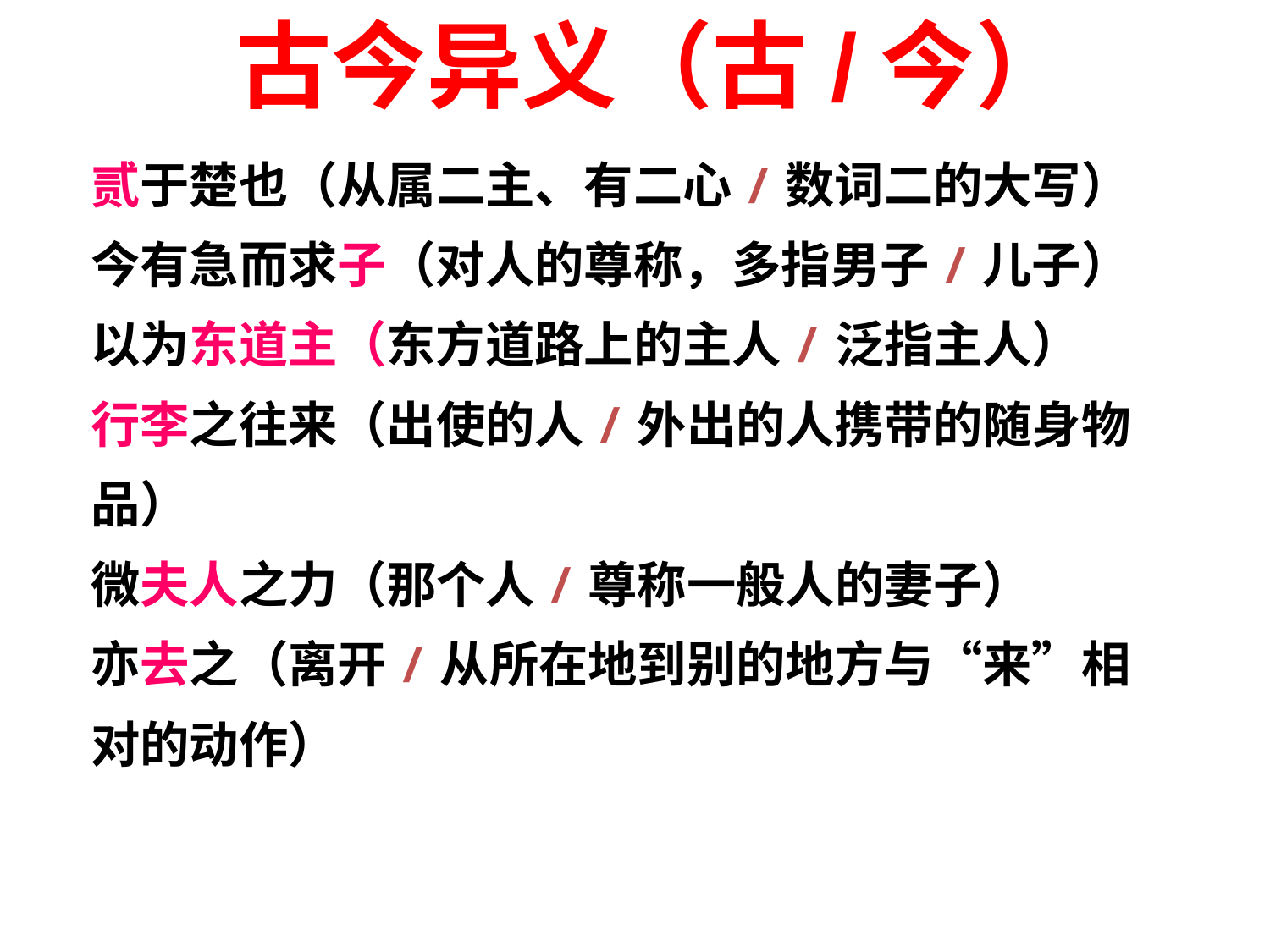

古今异义（古/今）
贰于楚也（从属二主、有二心/数词二的大写）
今有急而求子（对人的尊称，多指男子/儿子）
以为东道主（东方道路上的主人/泛指主人）
行李之往来（出使的人/外出的人携带的随身物品）
微夫人之力（那个人/尊称一般人的妻子）
亦去之（离开/从所在地到别的地方与“来”相对的动作）